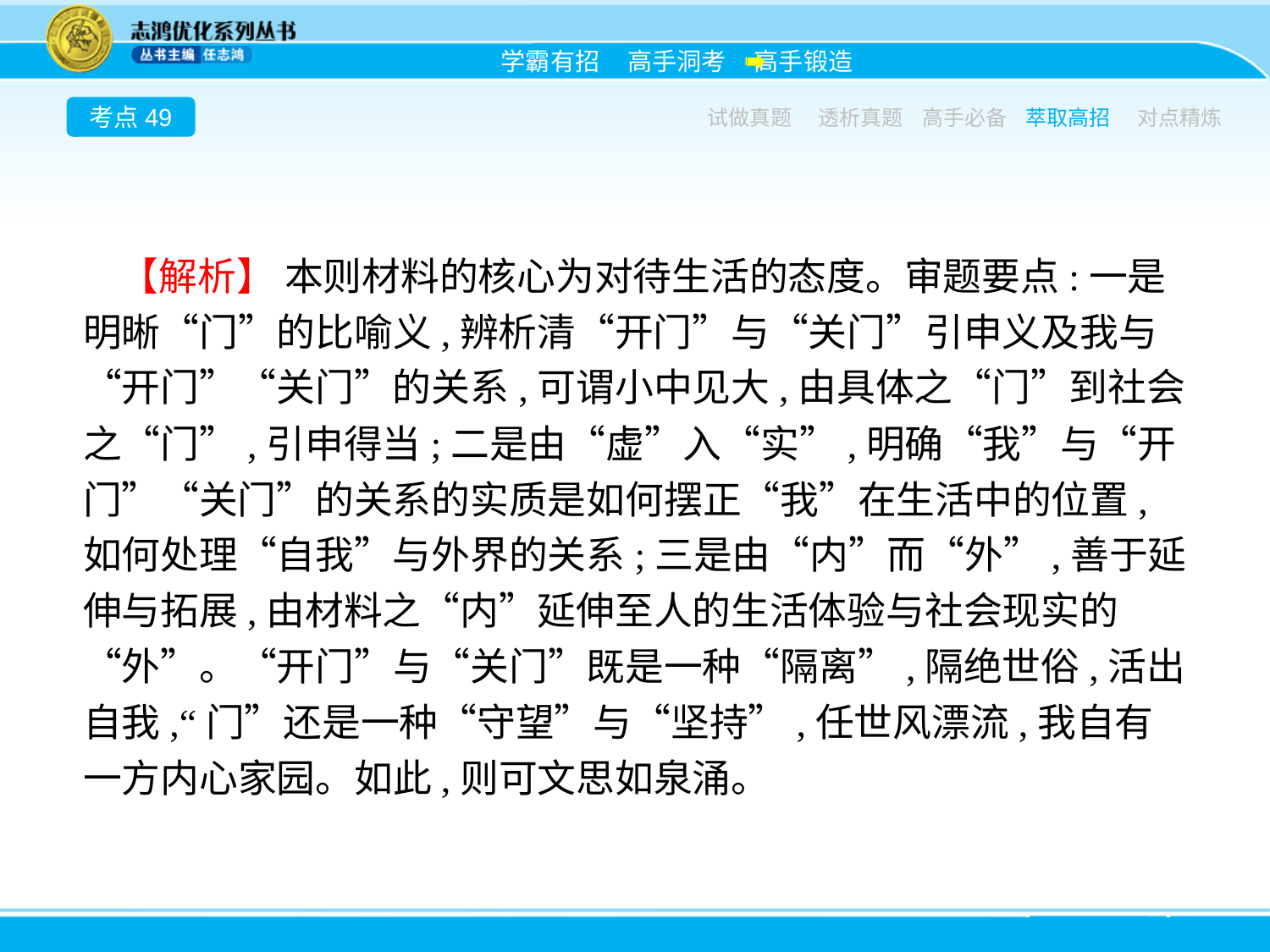

考点49
试做真题
透析真题
高手必备
萃取高招
对点精炼
【解析】 本则材料的核心为对待生活的态度。审题要点:一是明晰“门”的比喻义,辨析清“开门”与“关门”引申义及我与“开门”“关门”的关系,可谓小中见大,由具体之“门”到社会之“门”,引申得当;二是由“虚”入“实”,明确“我”与“开门”“关门”的关系的实质是如何摆正“我”在生活中的位置,如何处理“自我”与外界的关系;三是由“内”而“外”,善于延伸与拓展,由材料之“内”延伸至人的生活体验与社会现实的“外”。“开门”与“关门”既是一种“隔离”,隔绝世俗,活出自我,“门”还是一种“守望”与“坚持”,任世风漂流,我自有一方内心家园。如此,则可文思如泉涌。